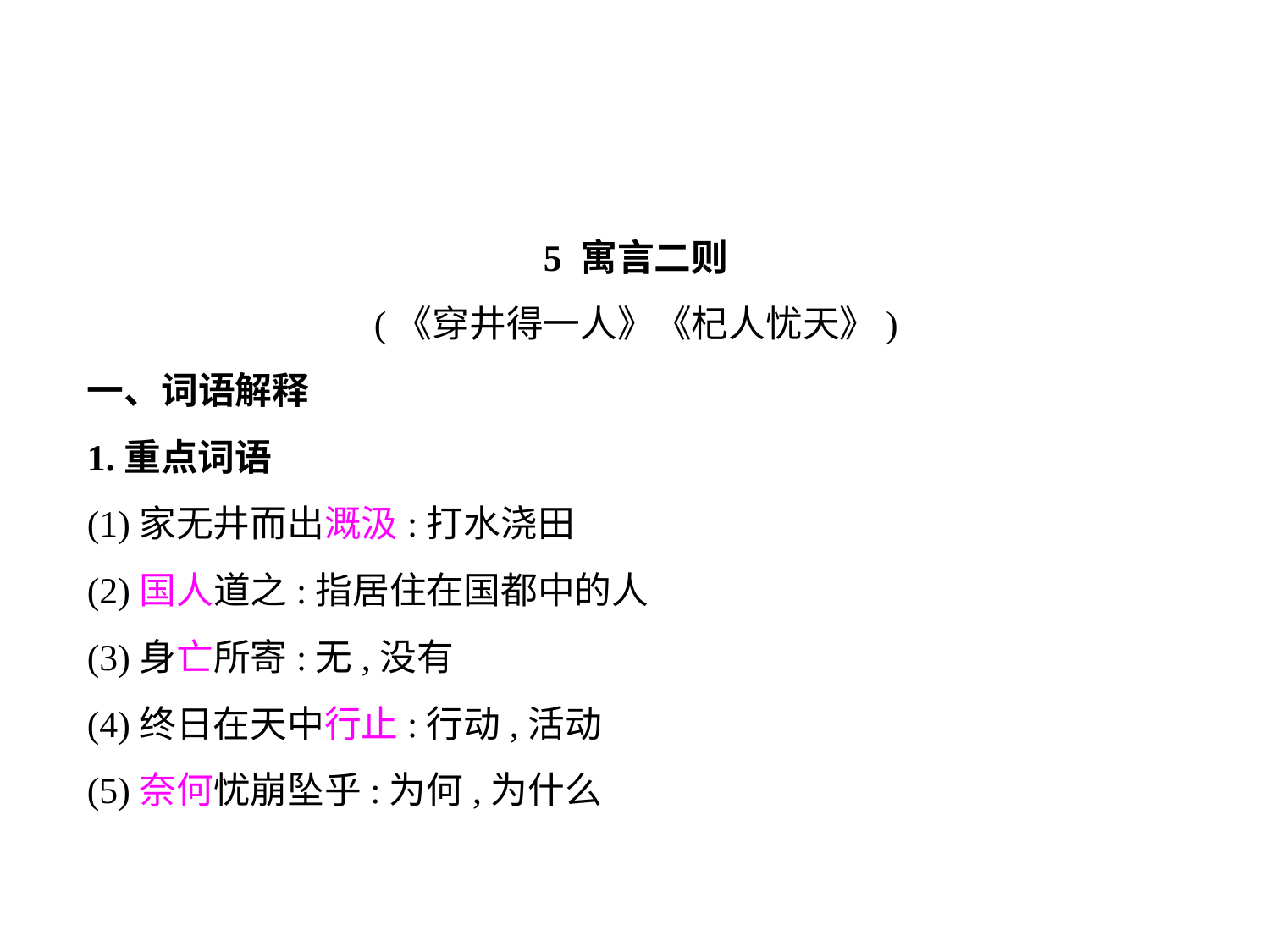

5 寓言二则
(《穿井得一人》《杞人忧天》)
一、词语解释
1.重点词语
(1)家无井而出溉汲:打水浇田
(2)国人道之:指居住在国都中的人
(3)身亡所寄:无,没有
(4)终日在天中行止:行动,活动
(5)奈何忧崩坠乎:为何,为什么